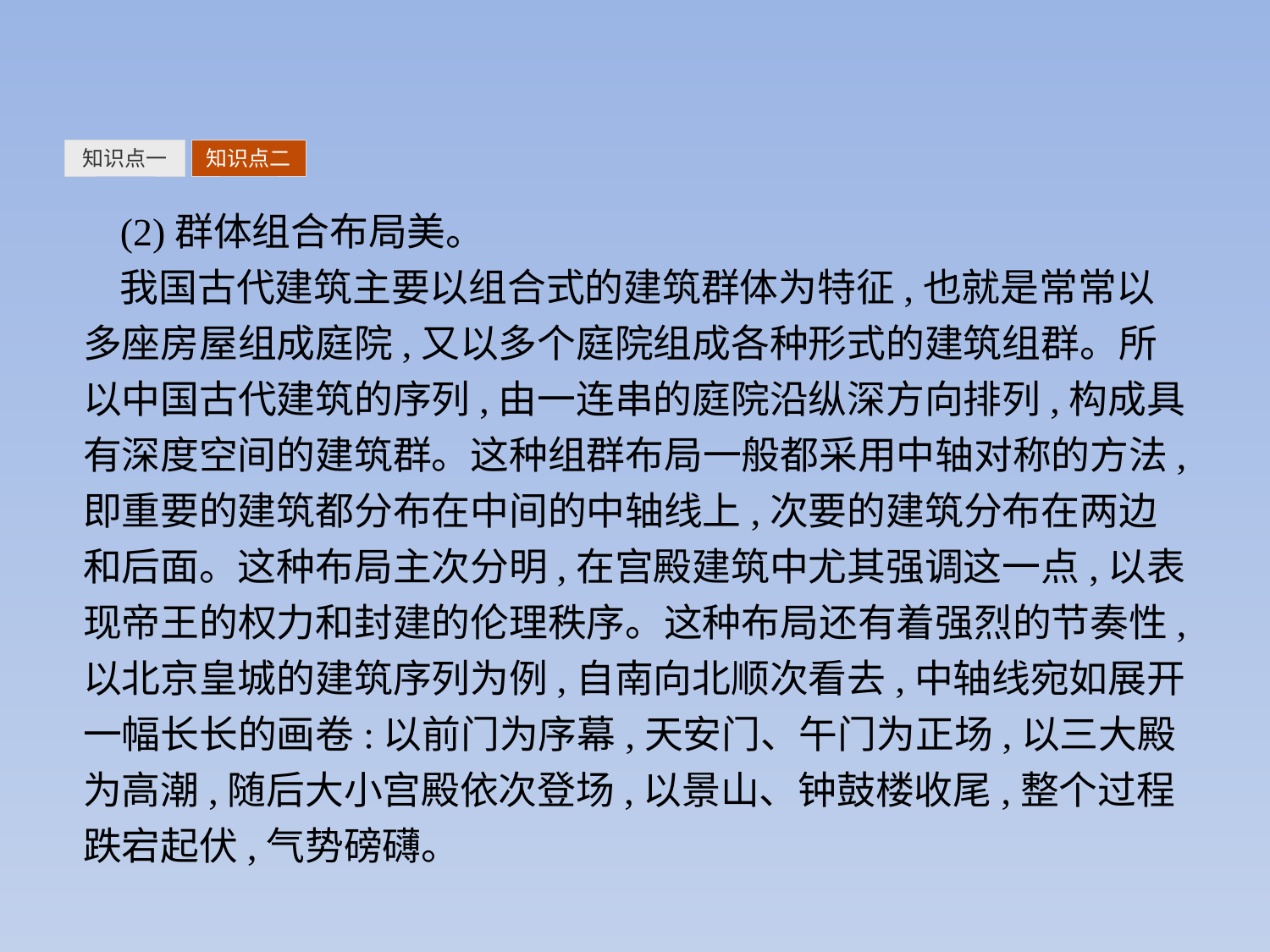

知识点一
知识点二
(2)群体组合布局美。
我国古代建筑主要以组合式的建筑群体为特征,也就是常常以多座房屋组成庭院,又以多个庭院组成各种形式的建筑组群。所以中国古代建筑的序列,由一连串的庭院沿纵深方向排列,构成具有深度空间的建筑群。这种组群布局一般都采用中轴对称的方法,即重要的建筑都分布在中间的中轴线上,次要的建筑分布在两边和后面。这种布局主次分明,在宫殿建筑中尤其强调这一点,以表现帝王的权力和封建的伦理秩序。这种布局还有着强烈的节奏性,以北京皇城的建筑序列为例,自南向北顺次看去,中轴线宛如展开一幅长长的画卷:以前门为序幕,天安门、午门为正场,以三大殿为高潮,随后大小宫殿依次登场,以景山、钟鼓楼收尾,整个过程跌宕起伏,气势磅礴。